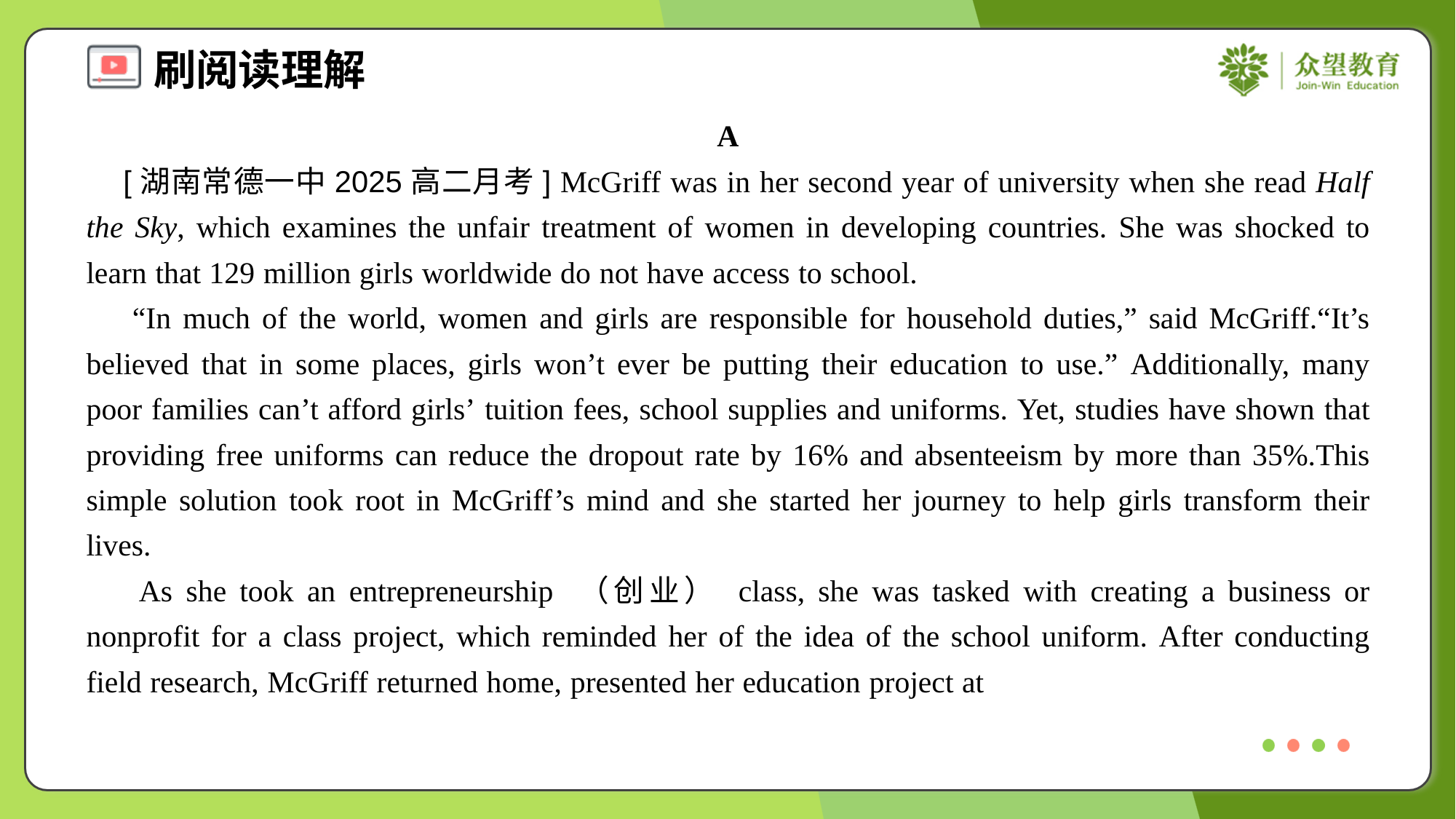

A
    [湖南常德一中2025高二月考] McGriff was in her second year of university when she read Half the Sky, which examines the unfair treatment of women in developing countries. She was shocked to learn that 129 million girls worldwide do not have access to school.
    “In much of the world, women and girls are responsible for household duties,” said McGriff.“It’s believed that in some places, girls won’t ever be putting their education to use.” Additionally, many poor families can’t afford girls’ tuition fees, school supplies and uniforms. Yet, studies have shown that providing free uniforms can reduce the dropout rate by 16% and absenteeism by more than 35%.This simple solution took root in McGriff’s mind and she started her journey to help girls transform their lives.
    As she took an entrepreneurship （创业） class, she was tasked with creating a business or nonprofit for a class project, which reminded her of the idea of the school uniform. After conducting field research, McGriff returned home, presented her education project at